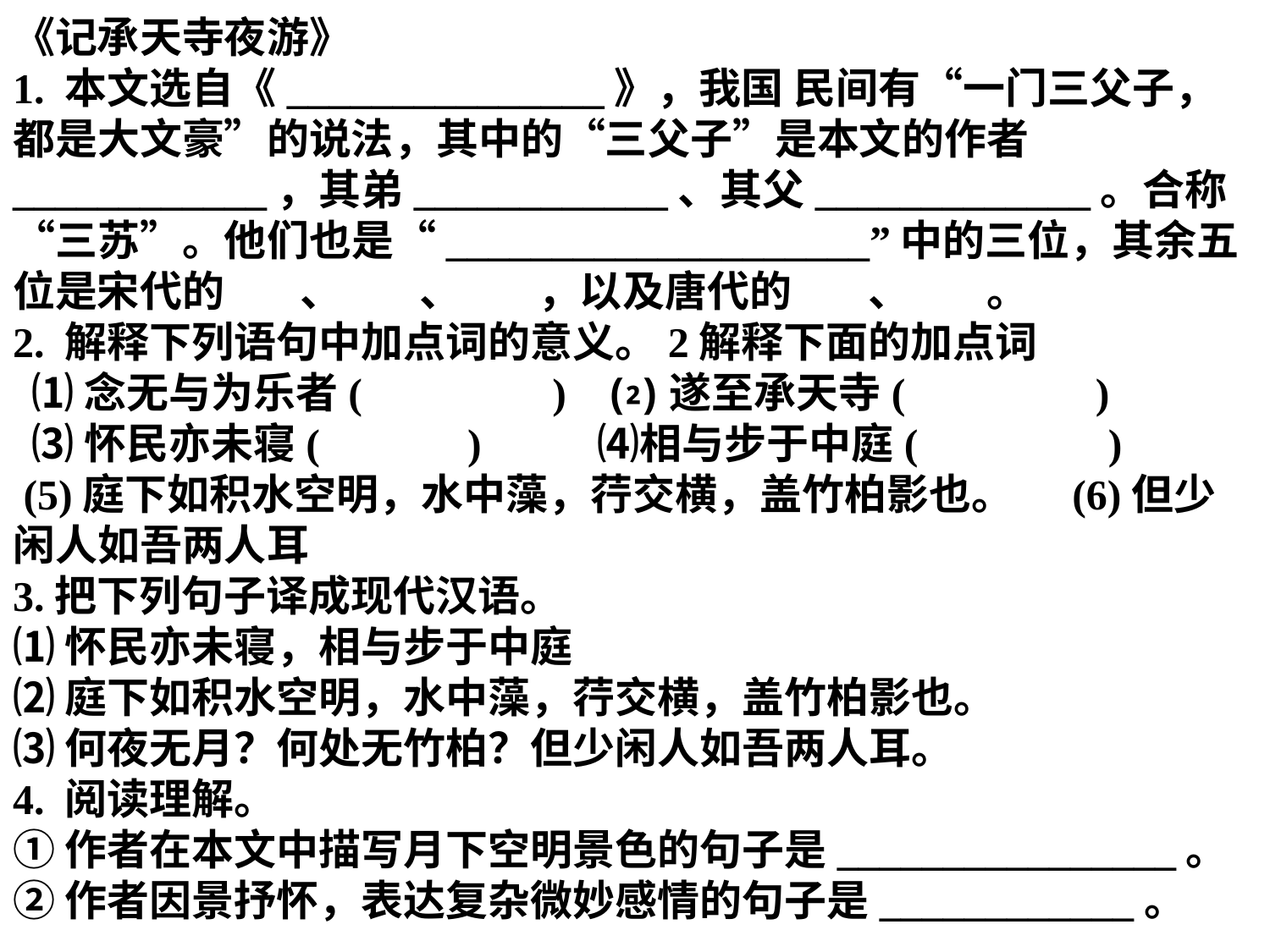

《记承天寺夜游》
1. 本文选自《_______________》，我国 民间有“一门三父子，都是大文豪”的说法，其中的“三父子”是本文的作者____________，其弟____________、其父_____________。合称“三苏”。他们也是“____________________”中的三位，其余五位是宋代的        、        、        ，以及唐代的        、        。
2. 解释下列语句中加点词的意义。2解释下面的加点词
  ⑴念无与为乐者(　　　　)    ⑵遂至承天寺(　　　　)
  ⑶怀民亦未寝(　　　)      　⑷相与步于中庭(　　　　)
 (5)庭下如积水空明，水中藻，荇交横，盖竹柏影也。     (6)但少闲人如吾两人耳
3.把下列句子译成现代汉语。
⑴怀民亦未寝，相与步于中庭
⑵庭下如积水空明，水中藻，荇交横，盖竹柏影也。
⑶何夜无月？何处无竹柏？但少闲人如吾两人耳。
4. 阅读理解。
①作者在本文中描写月下空明景色的句子是________________。
②作者因景抒怀，表达复杂微妙感情的句子是____________。